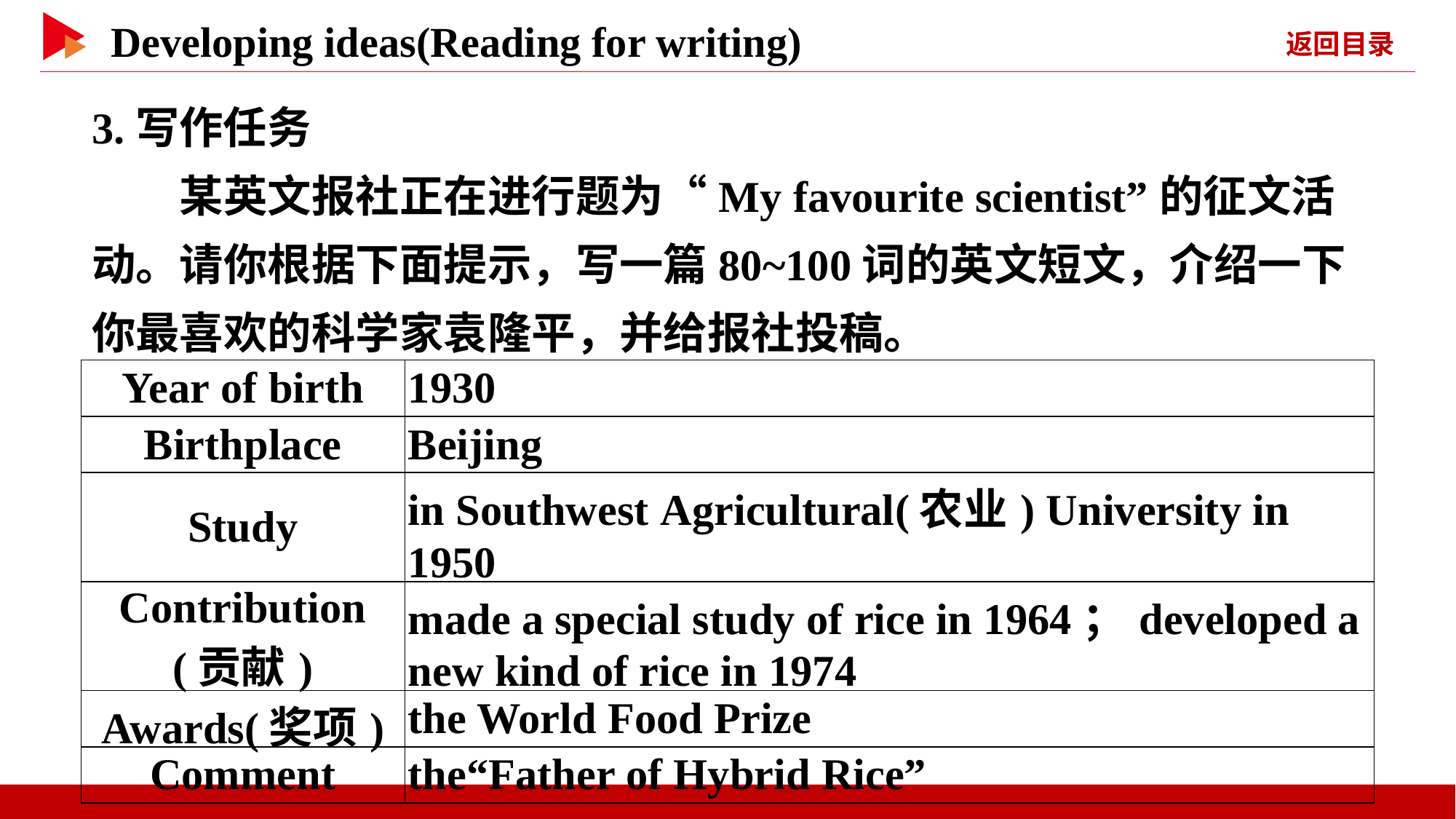

3.写作任务
　　某英文报社正在进行题为“My favourite scientist”的征文活动。请你根据下面提示，写一篇80~100词的英文短文，介绍一下你最喜欢的科学家袁隆平，并给报社投稿。
| Year of birth | 1930 |
| --- | --- |
| Birthplace | Beijing |
| Study | in Southwest Agricultural(农业) University in 1950 |
| Contribution (贡献) | made a special study of rice in 1964；developed a new kind of rice in 1974 |
| Awards(奖项) | the World Food Prize |
| Comment | the“Father of Hybrid Rice” |